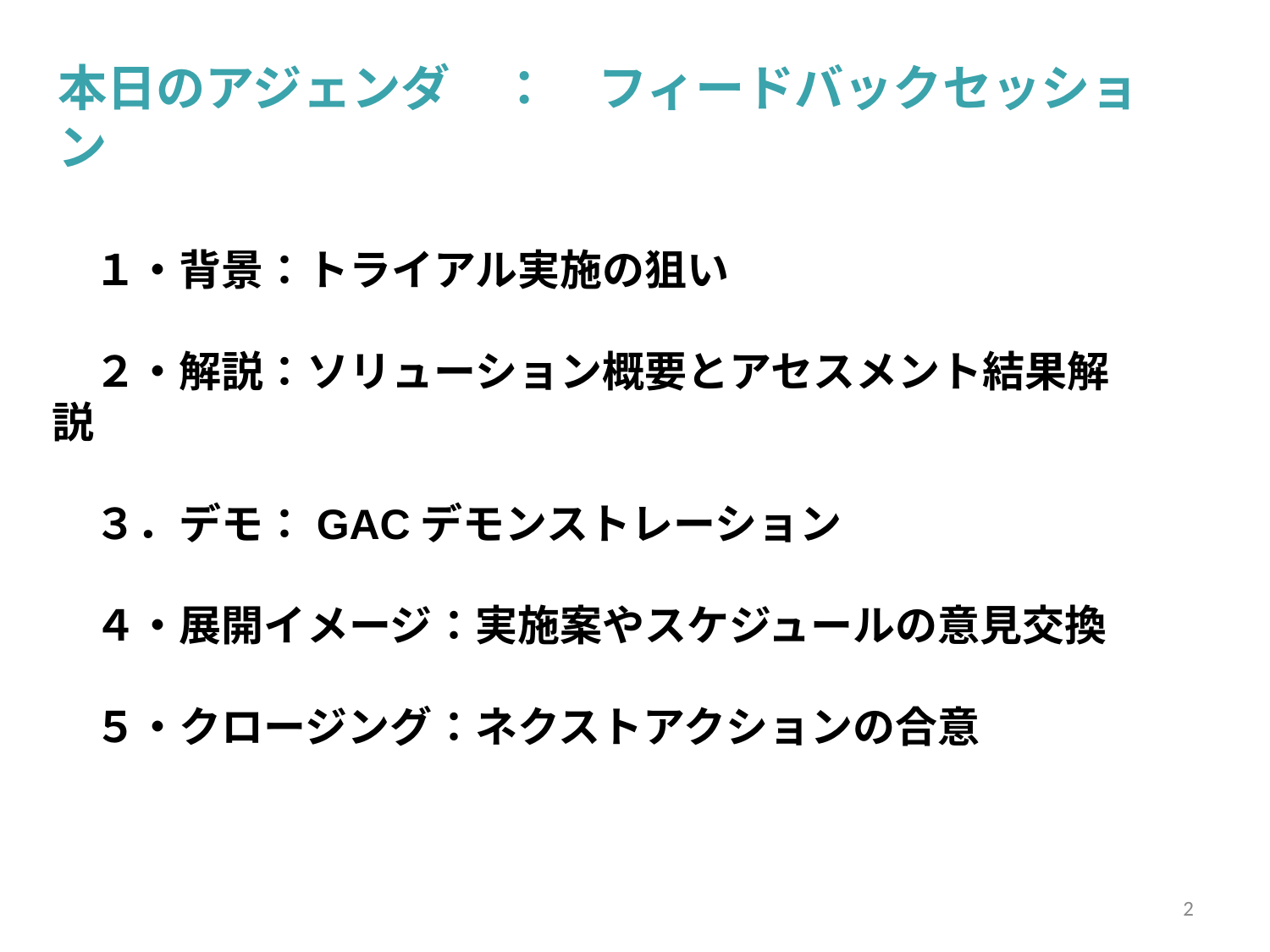

本日のアジェンダ　：　フィードバックセッション

　１・背景：トライアル実施の狙い

　２・解説：ソリューション概要とアセスメント結果解説

　３．デモ：GACデモンストレーション

　４・展開イメージ：実施案やスケジュールの意見交換

　５・クロージング：ネクストアクションの合意

2